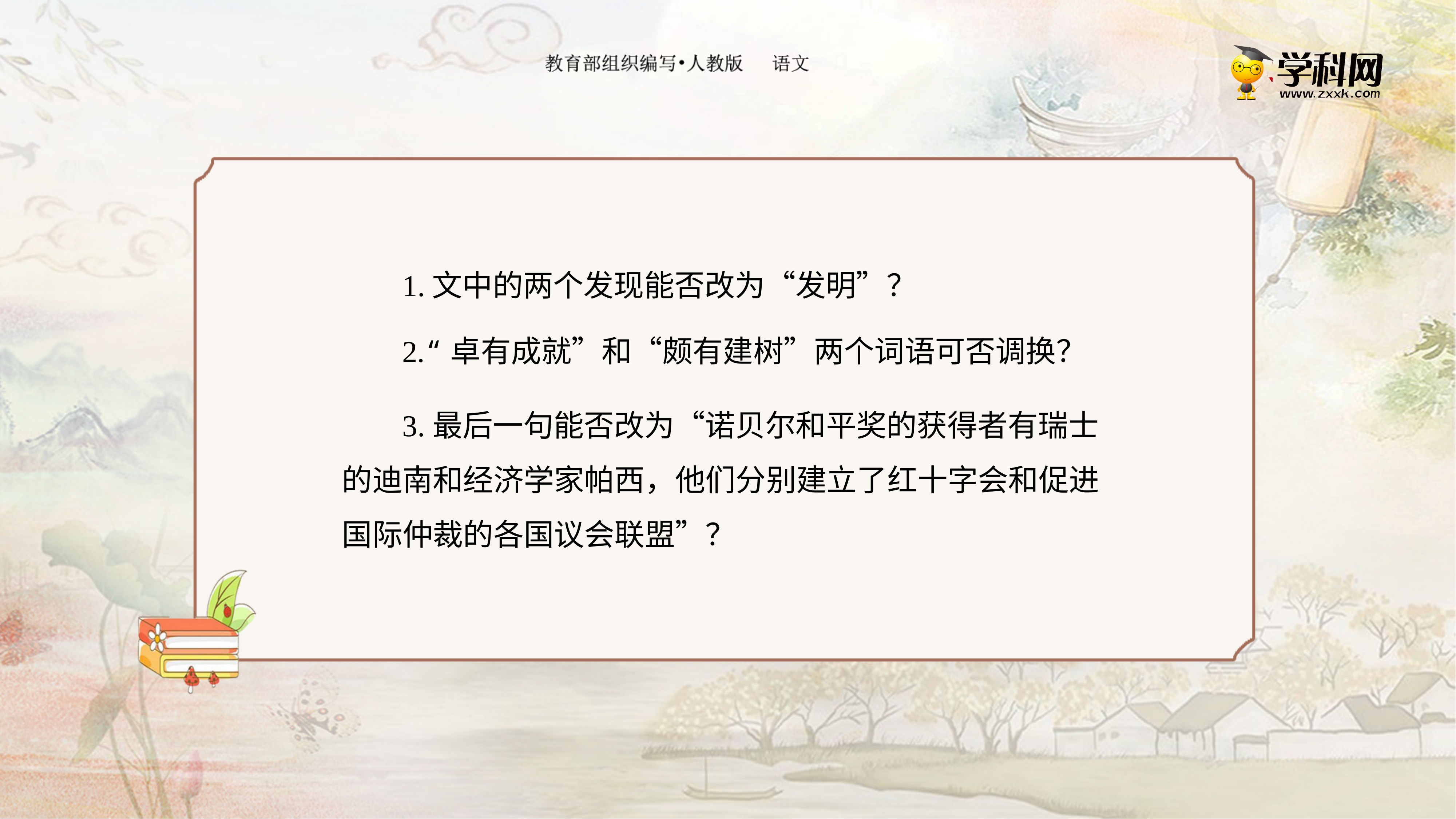

1.文中的两个发现能否改为“发明”？
2.“卓有成就”和“颇有建树”两个词语可否调换？
        3.最后一句能否改为“诺贝尔和平奖的获得者有瑞士的迪南和经济学家帕西，他们分别建立了红十字会和促进国际仲裁的各国议会联盟”？